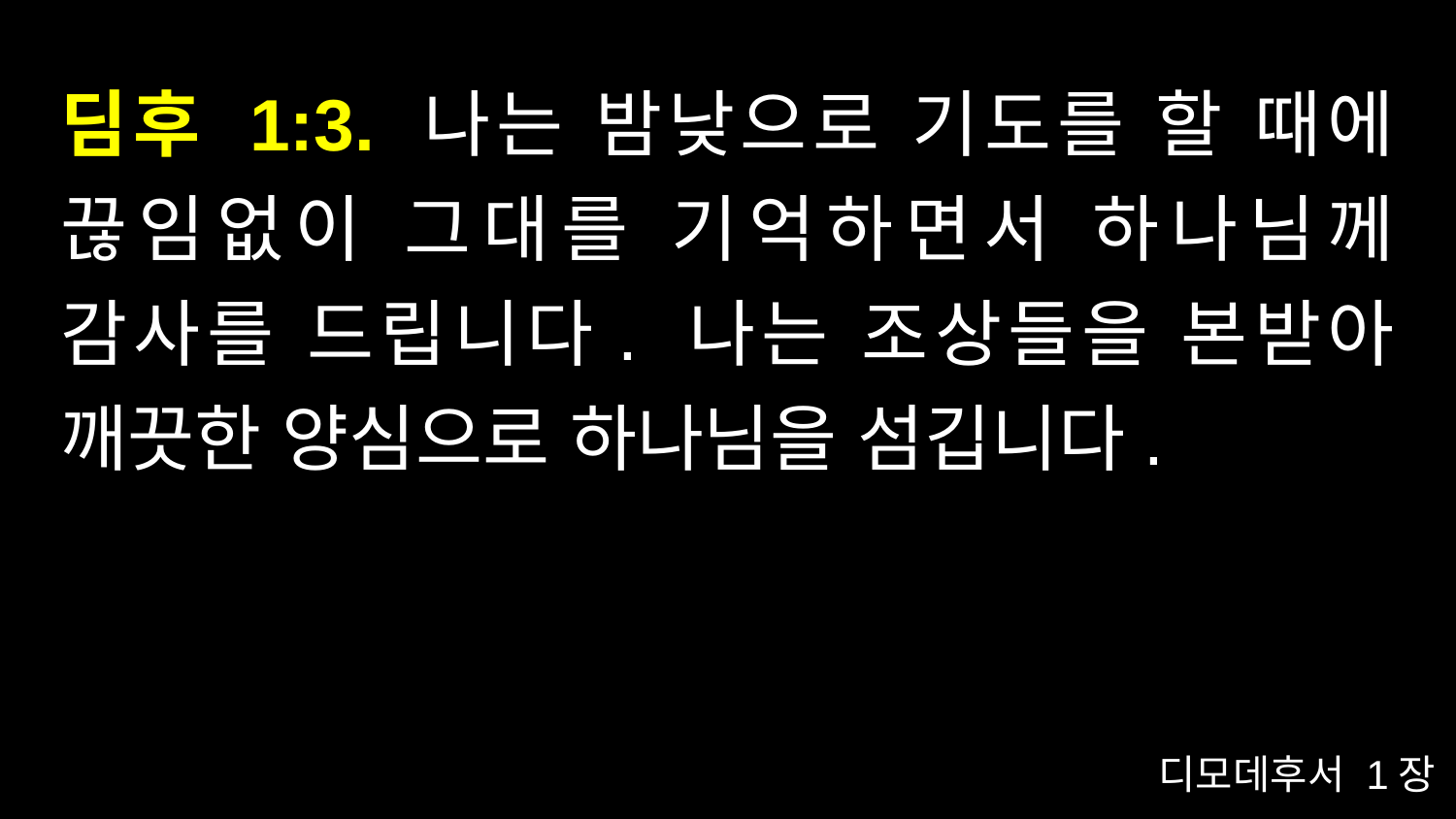

# 딤후 1:3. 나는 밤낮으로 기도를 할 때에 끊임없이 그대를 기억하면서 하나님께 감사를 드립니다. 나는 조상들을 본받아 깨끗한 양심으로 하나님을 섬깁니다.
디모데후서 1장